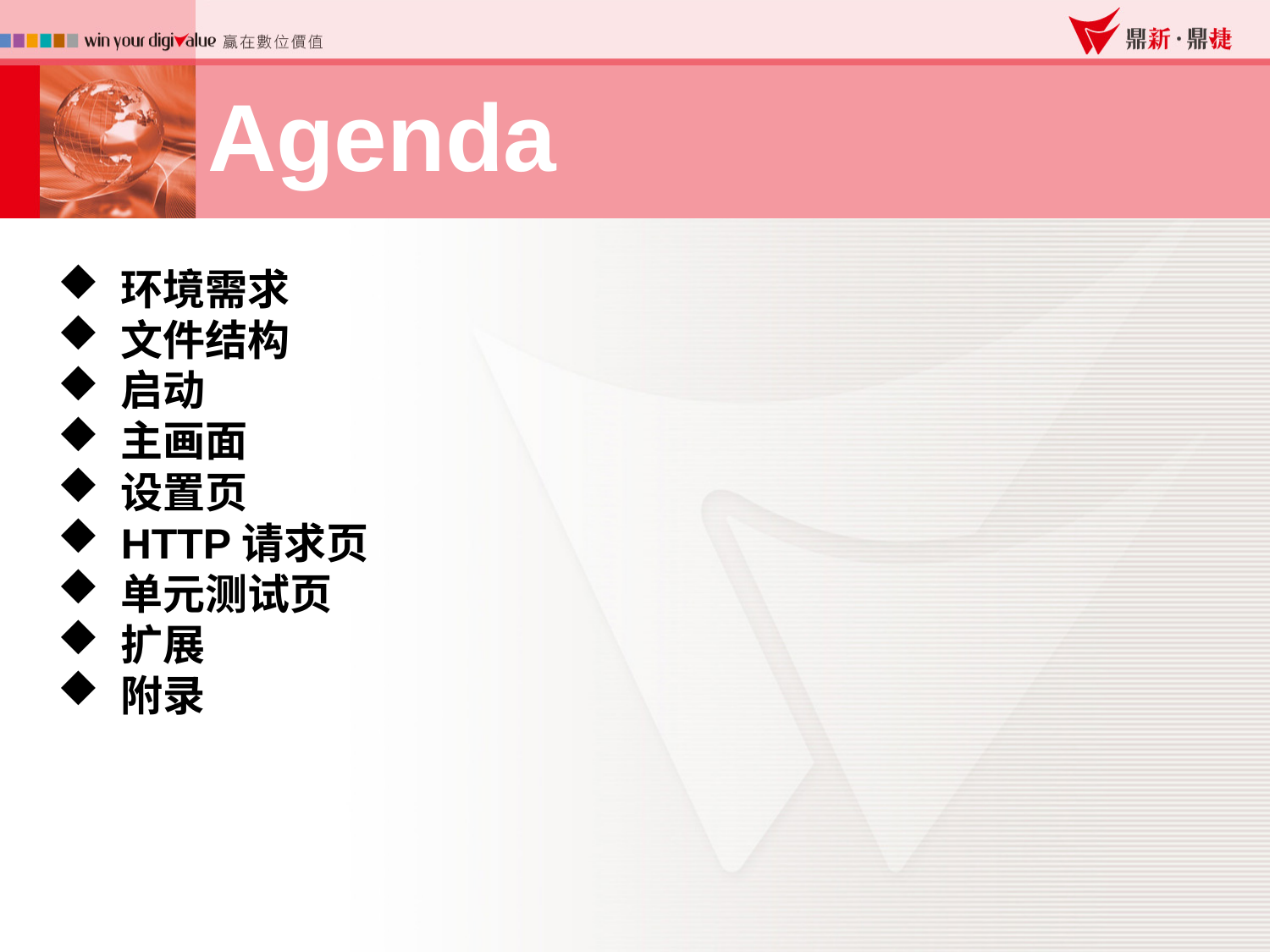

Agenda
环境需求
文件结构
启动
主画面
设置页
HTTP请求页
单元测试页
扩展
附录